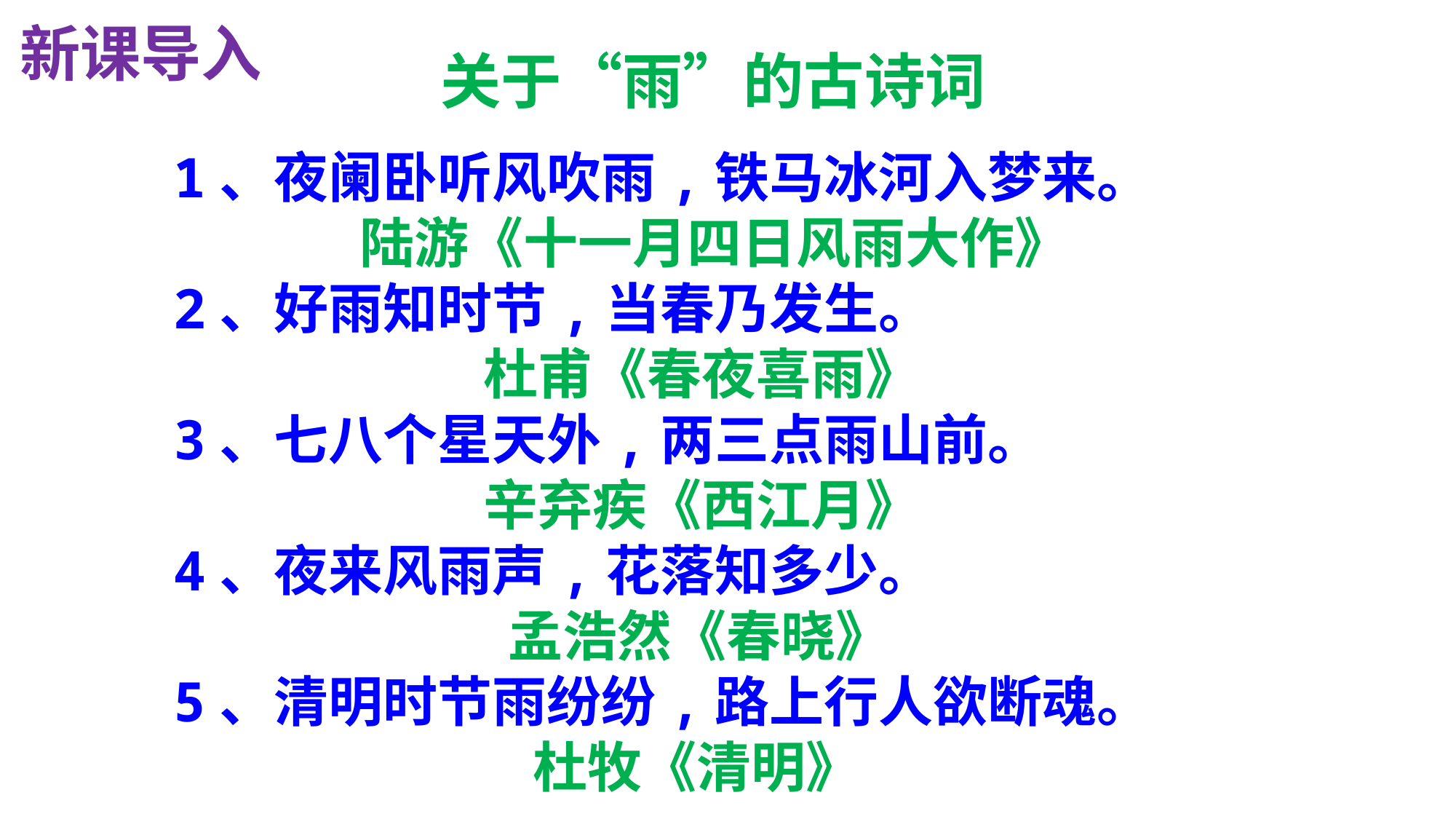

新课导入
关于“雨”的古诗词
1、夜阑卧听风吹雨,铁马冰河入梦来。
              陆游《十一月四日风雨大作》
2、好雨知时节,当春乃发生。
                        杜甫《春夜喜雨》
3、七八个星天外,两三点雨山前。
                        辛弃疾《西江月》
4、夜来风雨声,花落知多少。
                          孟浩然《春晓》
5、清明时节雨纷纷,路上行人欲断魂。
                            杜牧《清明》